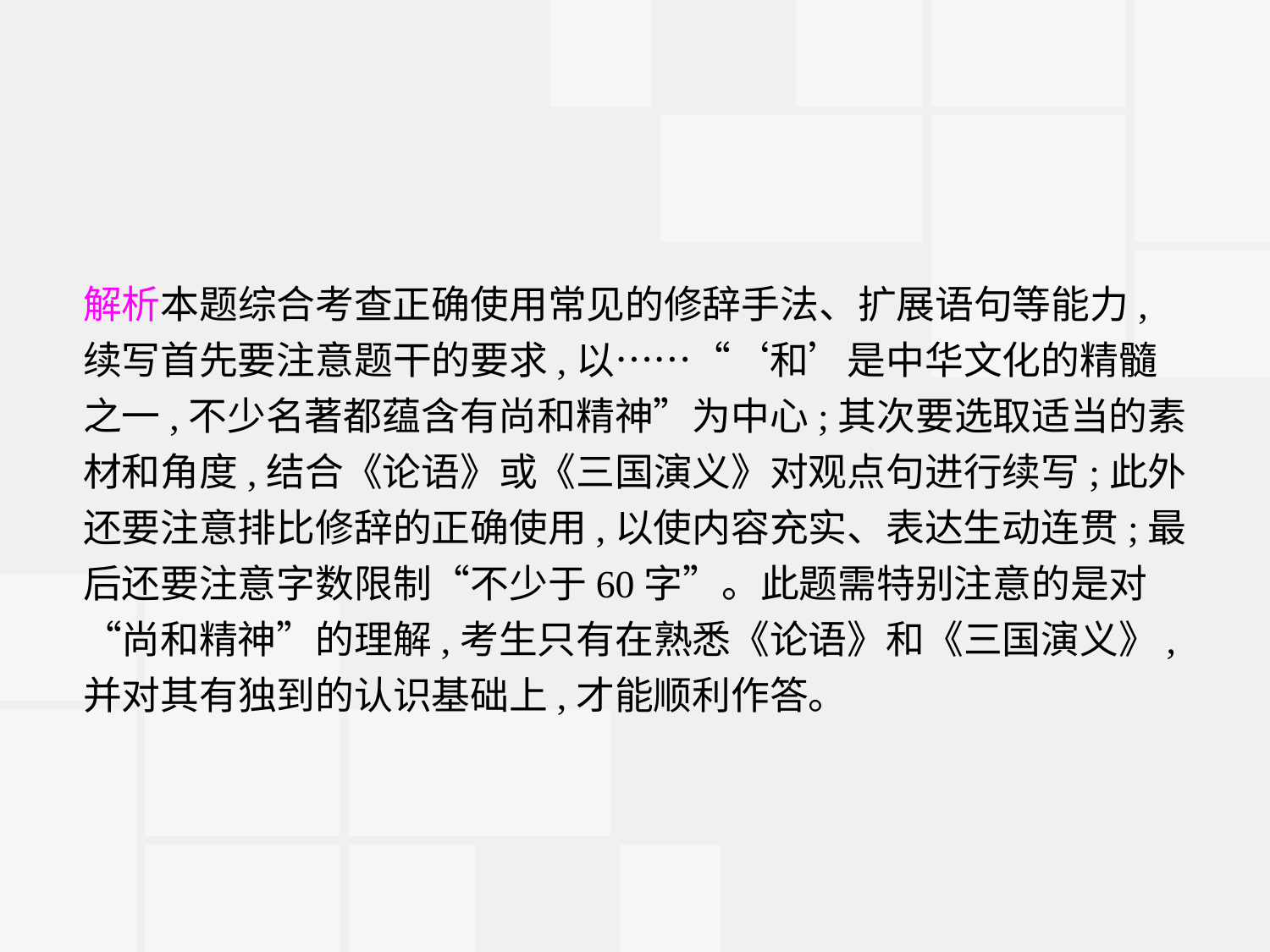

解析本题综合考查正确使用常见的修辞手法、扩展语句等能力,续写首先要注意题干的要求,以……“‘和’是中华文化的精髓之一,不少名著都蕴含有尚和精神”为中心;其次要选取适当的素材和角度,结合《论语》或《三国演义》对观点句进行续写;此外还要注意排比修辞的正确使用,以使内容充实、表达生动连贯;最后还要注意字数限制“不少于60字”。此题需特别注意的是对“尚和精神”的理解,考生只有在熟悉《论语》和《三国演义》,并对其有独到的认识基础上,才能顺利作答。